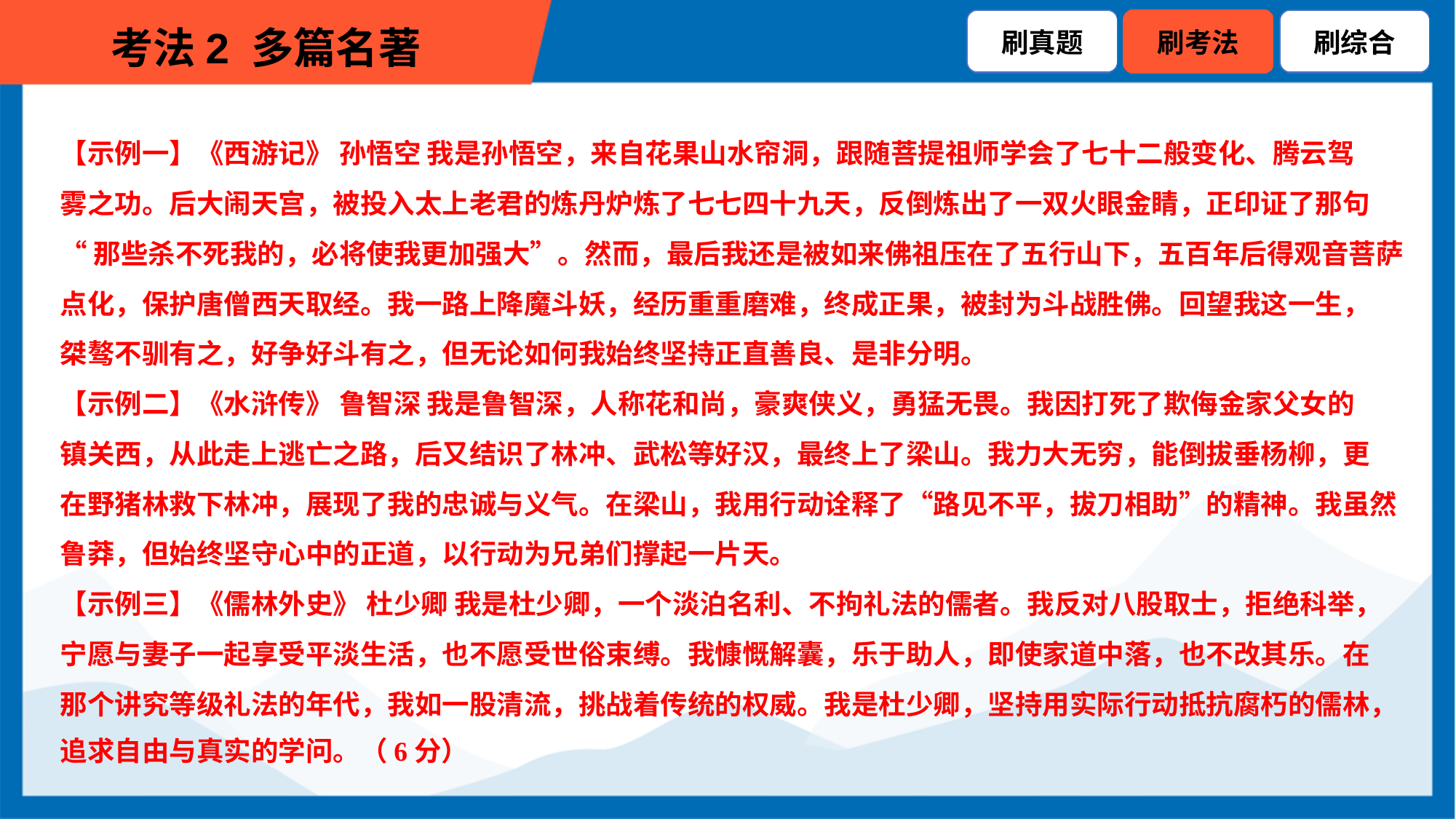

【示例一】《西游记》 孙悟空 我是孙悟空，来自花果山水帘洞，跟随菩提祖师学会了七十二般变化、腾云驾
雾之功。后大闹天宫，被投入太上老君的炼丹炉炼了七七四十九天，反倒炼出了一双火眼金睛，正印证了那句
“那些杀不死我的，必将使我更加强大”。然而，最后我还是被如来佛祖压在了五行山下，五百年后得观音菩萨
点化，保护唐僧西天取经。我一路上降魔斗妖，经历重重磨难，终成正果，被封为斗战胜佛。回望我这一生，
桀骜不驯有之，好争好斗有之，但无论如何我始终坚持正直善良、是非分明。
【示例二】《水浒传》 鲁智深 我是鲁智深，人称花和尚，豪爽侠义，勇猛无畏。我因打死了欺侮金家父女的
镇关西，从此走上逃亡之路，后又结识了林冲、武松等好汉，最终上了梁山。我力大无穷，能倒拔垂杨柳，更
在野猪林救下林冲，展现了我的忠诚与义气。在梁山，我用行动诠释了“路见不平，拔刀相助”的精神。我虽然
鲁莽，但始终坚守心中的正道，以行动为兄弟们撑起一片天。
【示例三】《儒林外史》 杜少卿 我是杜少卿，一个淡泊名利、不拘礼法的儒者。我反对八股取士，拒绝科举，
宁愿与妻子一起享受平淡生活，也不愿受世俗束缚。我慷慨解囊，乐于助人，即使家道中落，也不改其乐。在
那个讲究等级礼法的年代，我如一股清流，挑战着传统的权威。我是杜少卿，坚持用实际行动抵抗腐朽的儒林，
追求自由与真实的学问。（6分）